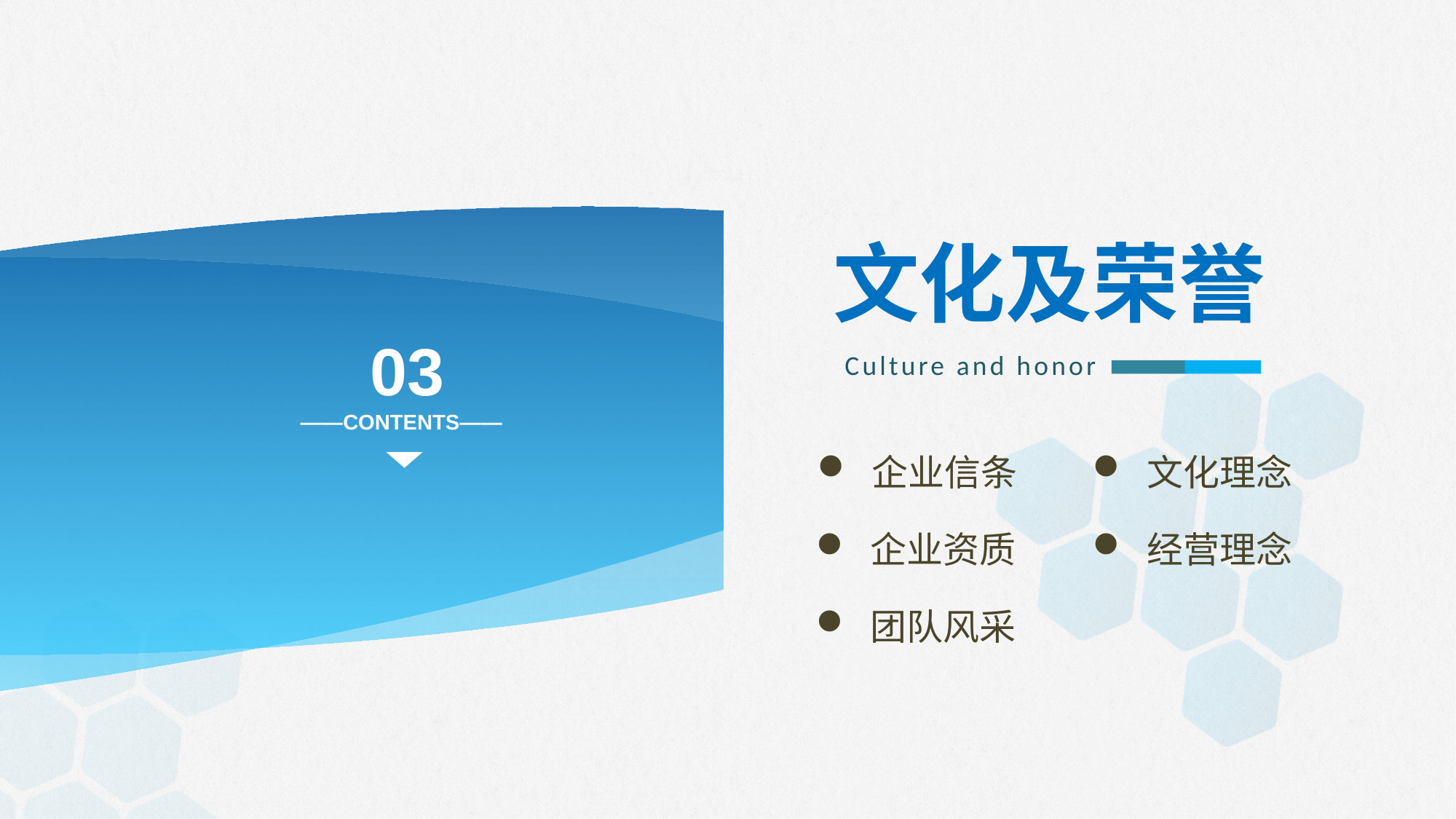

文化及荣誉
03
——CONTENTS——

Culture and honor

企业信条
文化理念
企业资质
经营理念
团队风采